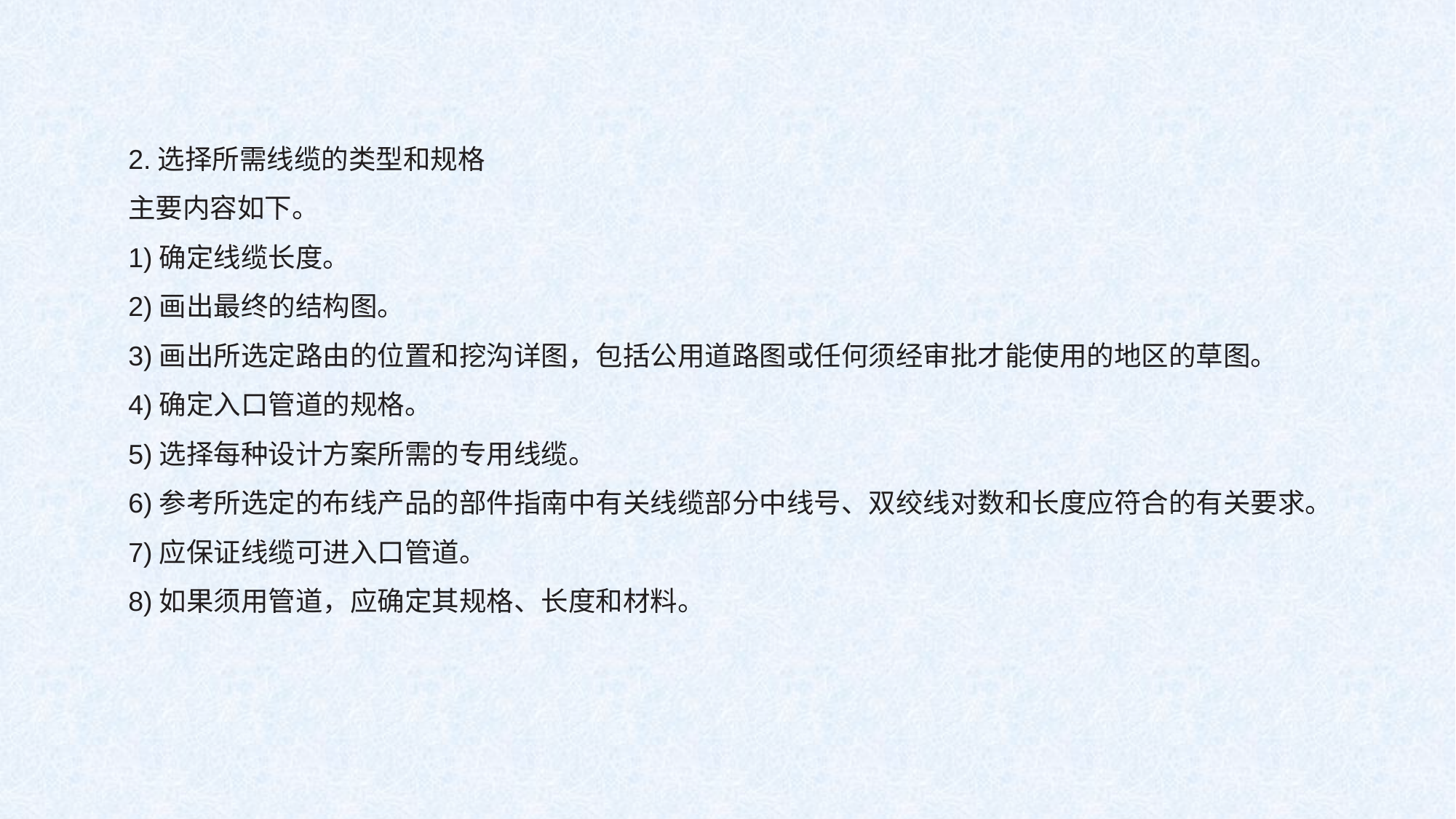

2.选择所需线缆的类型和规格
主要内容如下。
1)确定线缆长度。
2)画出最终的结构图。
3)画出所选定路由的位置和挖沟详图，包括公用道路图或任何须经审批才能使用的地区的草图。
4)确定入口管道的规格。
5)选择每种设计方案所需的专用线缆。
6)参考所选定的布线产品的部件指南中有关线缆部分中线号、双绞线对数和长度应符合的有关要求。
7)应保证线缆可进入口管道。
8)如果须用管道，应确定其规格、长度和材料。